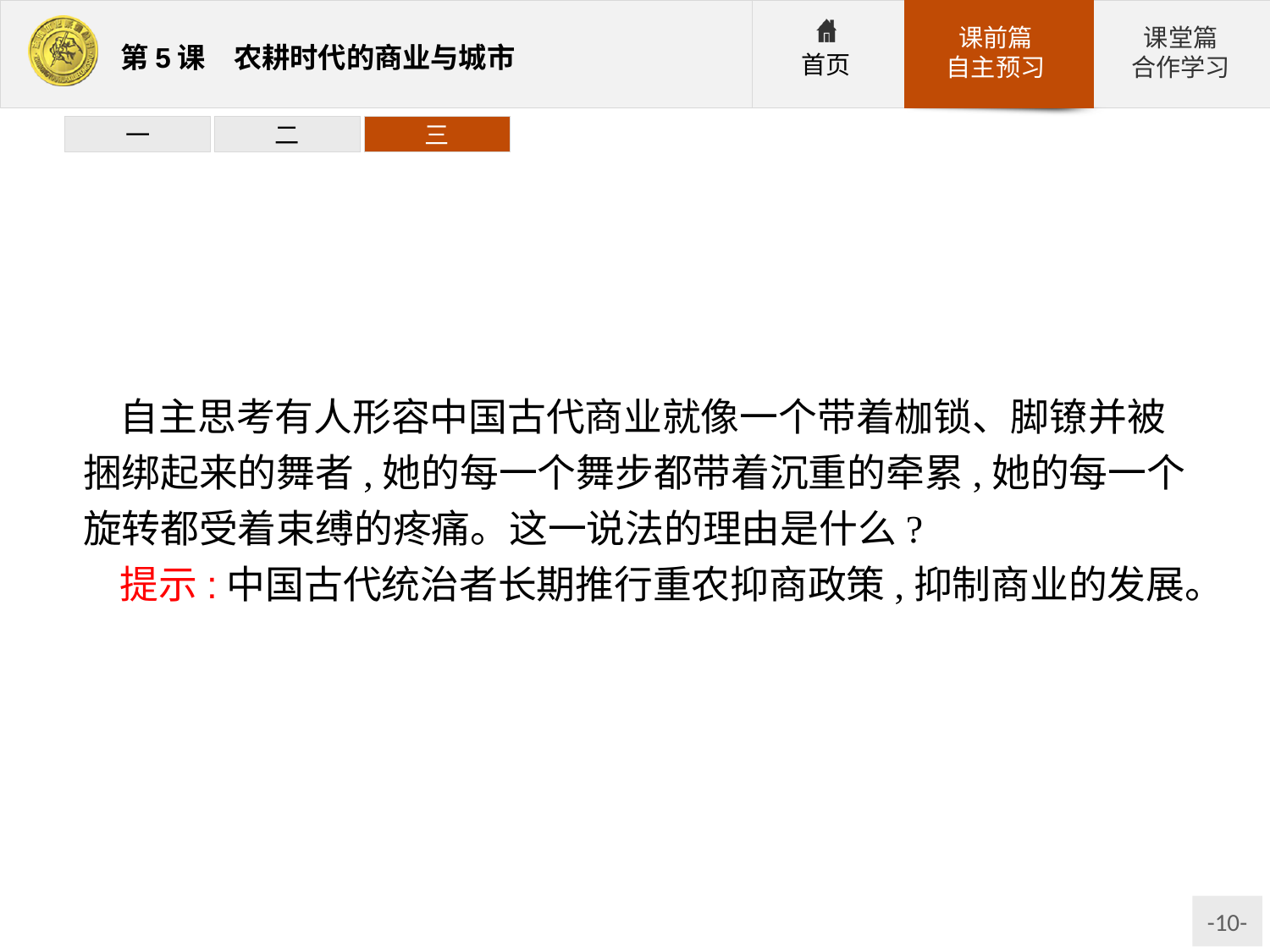

一
二
三
自主思考有人形容中国古代商业就像一个带着枷锁、脚镣并被捆绑起来的舞者,她的每一个舞步都带着沉重的牵累,她的每一个旋转都受着束缚的疼痛。这一说法的理由是什么?
提示:中国古代统治者长期推行重农抑商政策,抑制商业的发展。